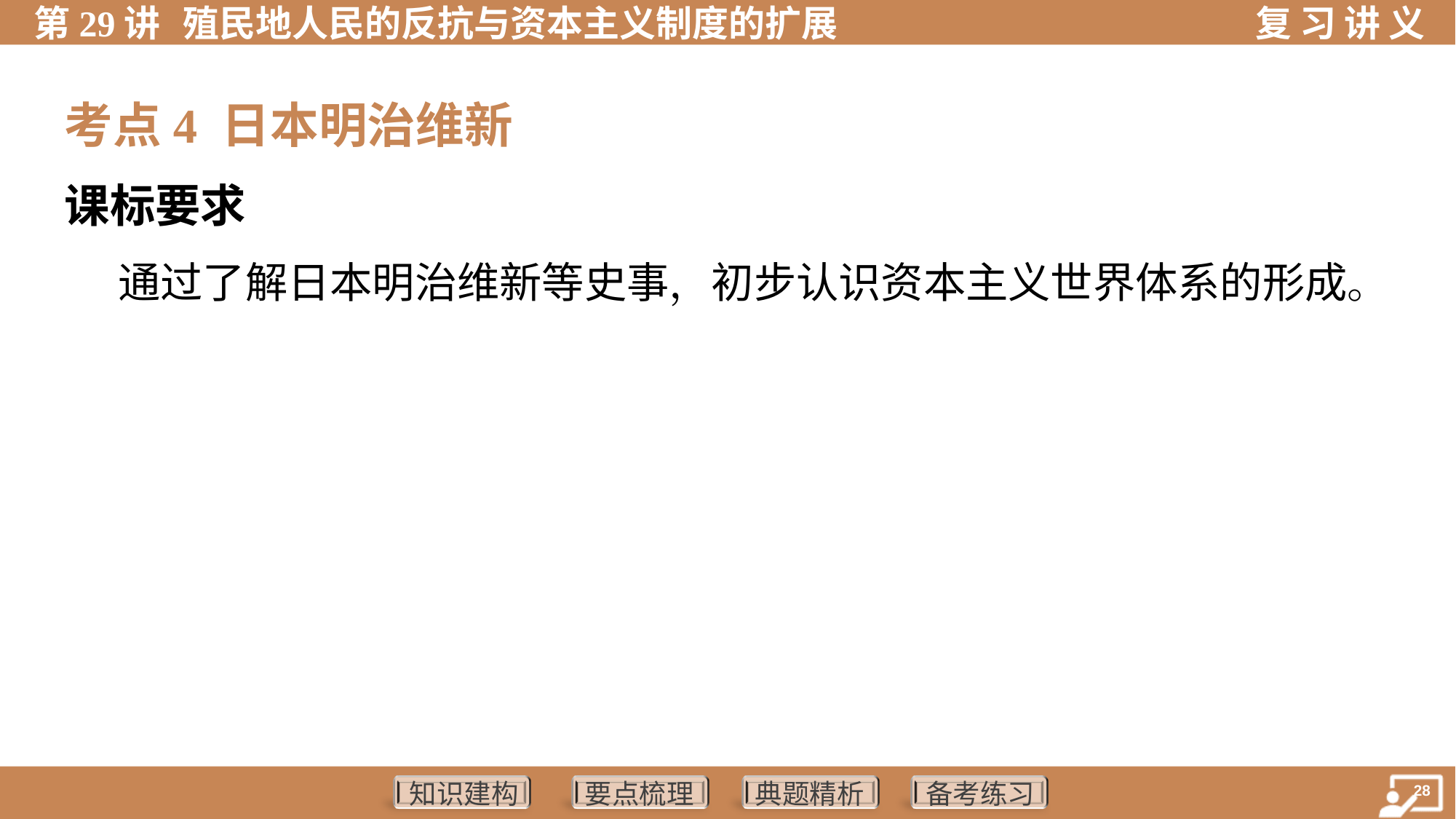

考点4 日本明治维新
课标要求
    通过了解日本明治维新等史事，初步认识资本主义世界体系的形成。